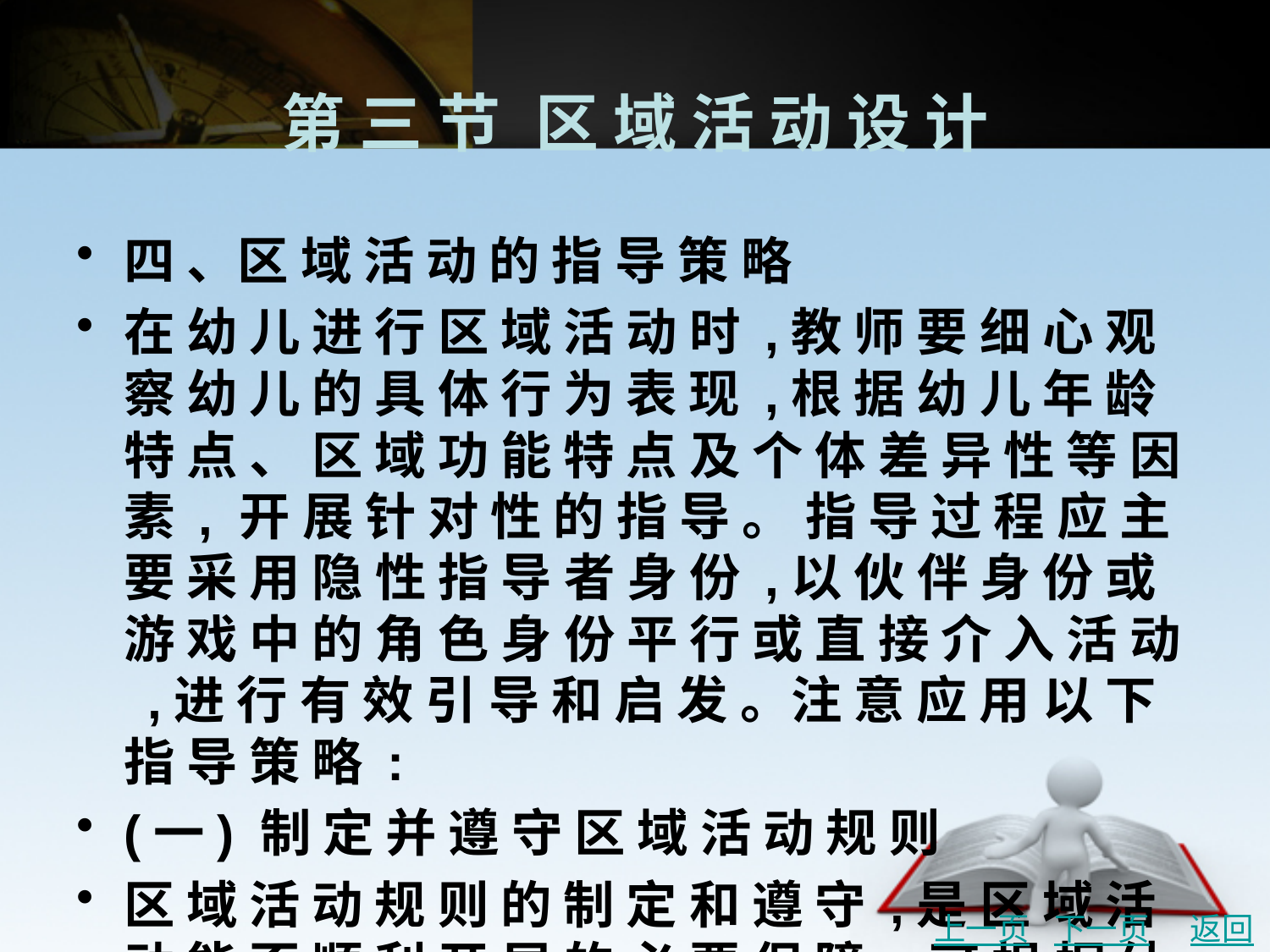

# 第 三 节	区 域 活 动 设 计
四 、区 域 活 动 的 指 导 策 略
在 幼 儿 进 行 区 域 活 动 时 ,教 师 要 细 心 观 察 幼 儿 的 具 体 行 为 表 现 ,根 据 幼 儿 年 龄 特 点 、 区 域 功 能 特 点 及 个 体 差 异 性 等 因 素 , 开 展 针 对 性 的 指 导 。 指 导 过 程 应 主 要 采 用 隐 性 指 导 者 身 份 ,以 伙 伴 身 份 或 游 戏 中 的 角 色 身 份 平 行 或 直 接 介 入 活 动 ,进 行 有 效 引 导 和 启 发 。注 意 应 用 以 下 指 导 策 略 :
(一) 制 定 并 遵 守 区 域 活 动 规 则
区 域 活 动 规 则 的 制 定 和 遵 守 ,是 区 域 活 动 能 否 顺 利 开 展 的 必 要 保 障 。可 根 据 幼 儿 的 年 龄 特 点 进 行 师 幼 共 建 区 域 活 动 规 则 ,并 引 导 幼 儿 通 过 模 仿 、 游 戏 等 方 式 掌 握 区 域 规 则 。 此 外 , 根 据 幼 儿 心 理 发 展 特 点 ,也 可 以 通 过 图 标 图 示 、进 区 卡 等 物 化 方 式 帮 助 幼 儿 主 动 遵 守 规 则 。

上一页
下一页
返回